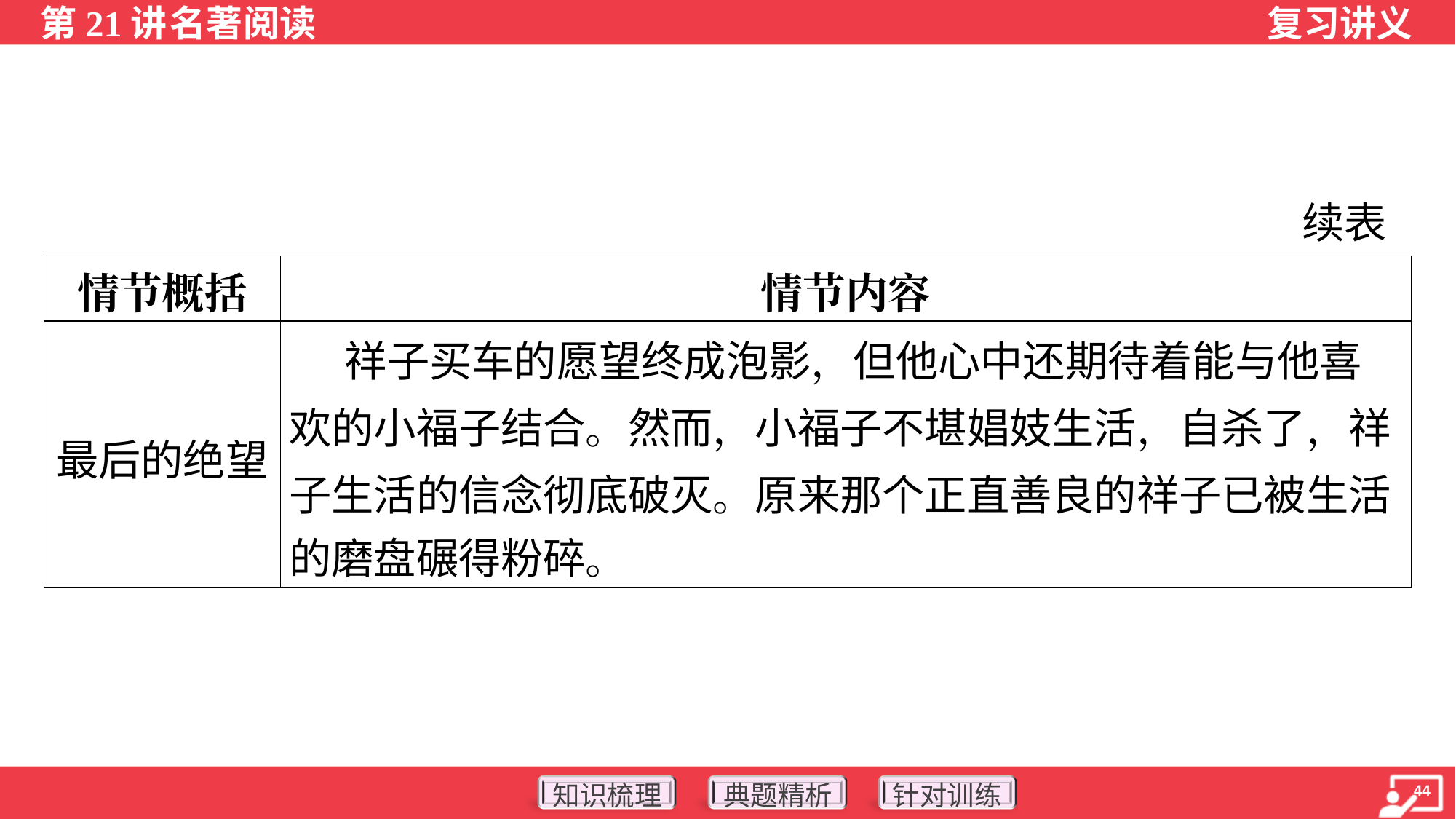

续表
| 情节概括 | 情节内容 |
| --- | --- |
| 最后的绝望 | 祥子买车的愿望终成泡影，但他心中还期待着能与他喜 欢的小福子结合。然而，小福子不堪娼妓生活，自杀了，祥 子生活的信念彻底破灭。原来那个正直善良的祥子已被生活 的磨盘碾得粉碎。 |